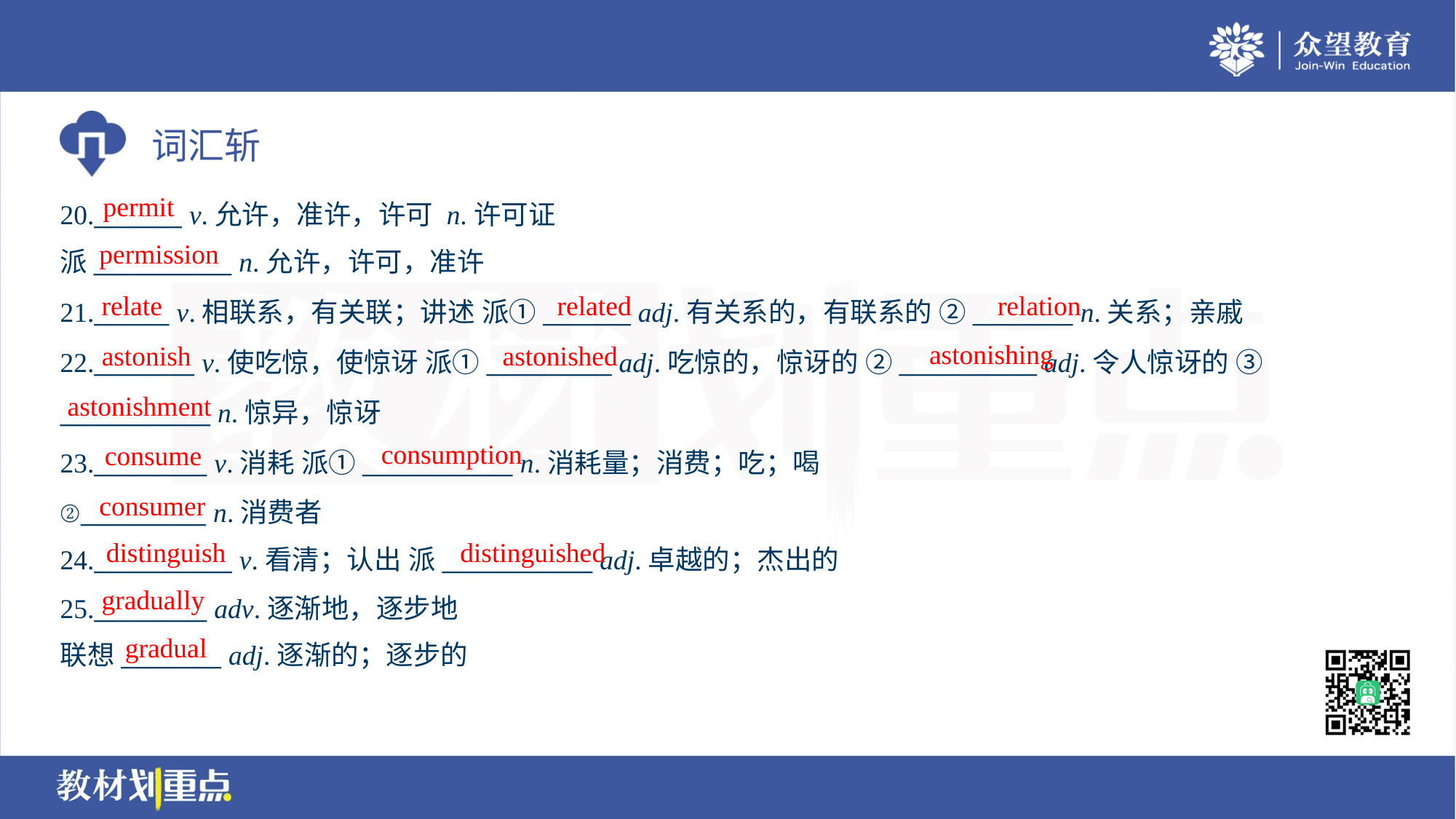

permit
20._______ v.允许，准许，许可 n.许可证
派___________ n.允许，许可，准许
permission
relate
related
relation
21.______ v.相联系，有关联；讲述 派①_______ adj.有关系的，有联系的 ②________ n.关系；亲戚
22.________ v.使吃惊，使惊讶 派①__________ adj.吃惊的，惊讶的 ②___________ adj.令人惊讶的 ③
____________ n.惊异，惊讶
23._________ v.消耗 派①____________ n.消耗量；消费；吃；喝
②__________ n.消费者
24.___________ v.看清；认出 派____________ adj.卓越的；杰出的
astonishing
astonish
astonished
astonishment
consumption
consume
consumer
distinguish
distinguished
gradually
25._________ adv.逐渐地，逐步地
联想________ adj.逐渐的；逐步的
gradual